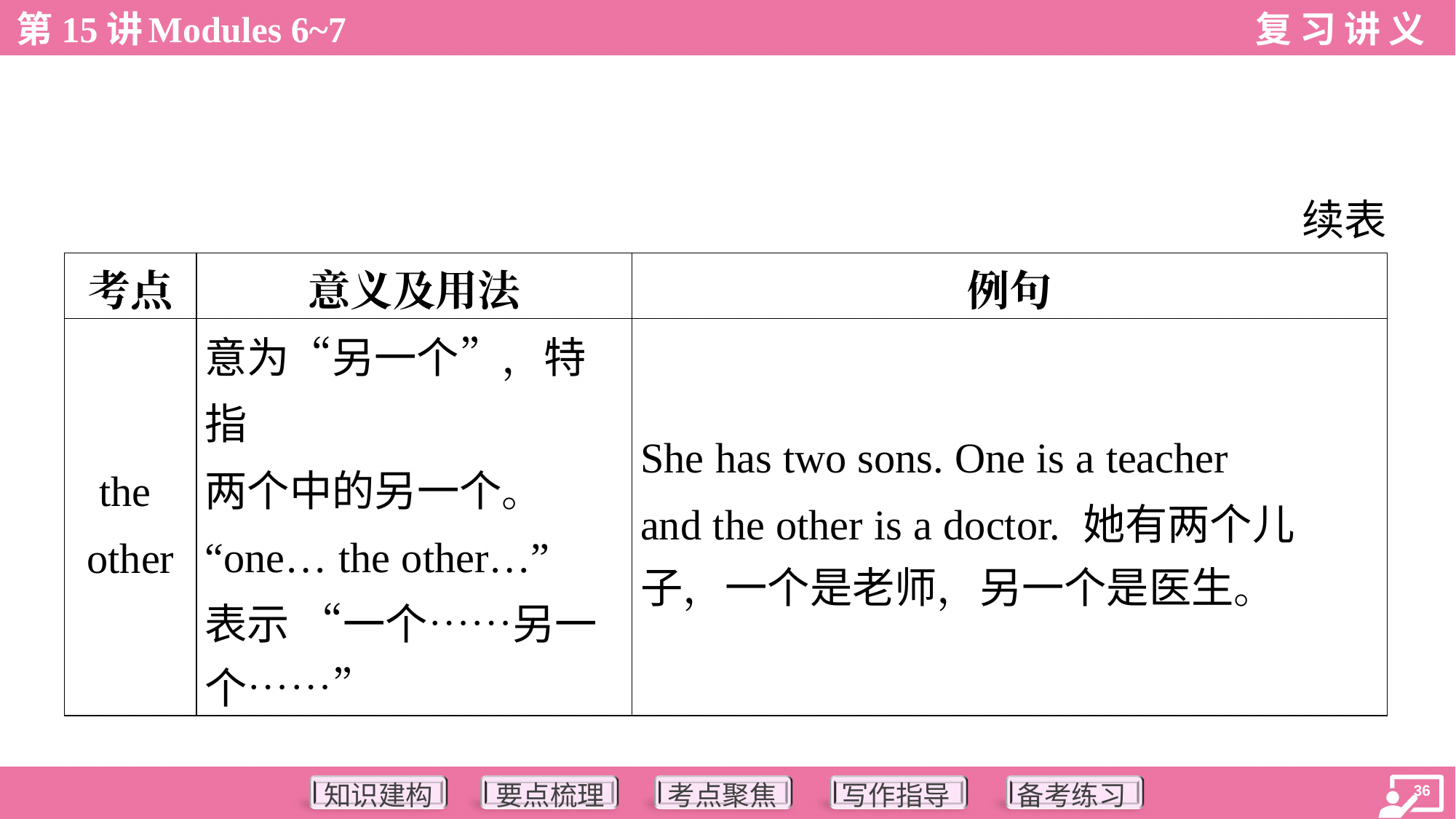

续表
| 考点 | 意义及用法 | 例句 |
| --- | --- | --- |
| the other | 意为“另一个”，特指 两个中的另一个。 “one… the other…” 表示 “一个……另一 个……” | She has two sons. One is a teacher and the other is a doctor. 她有两个儿 子，一个是老师，另一个是医生。 |